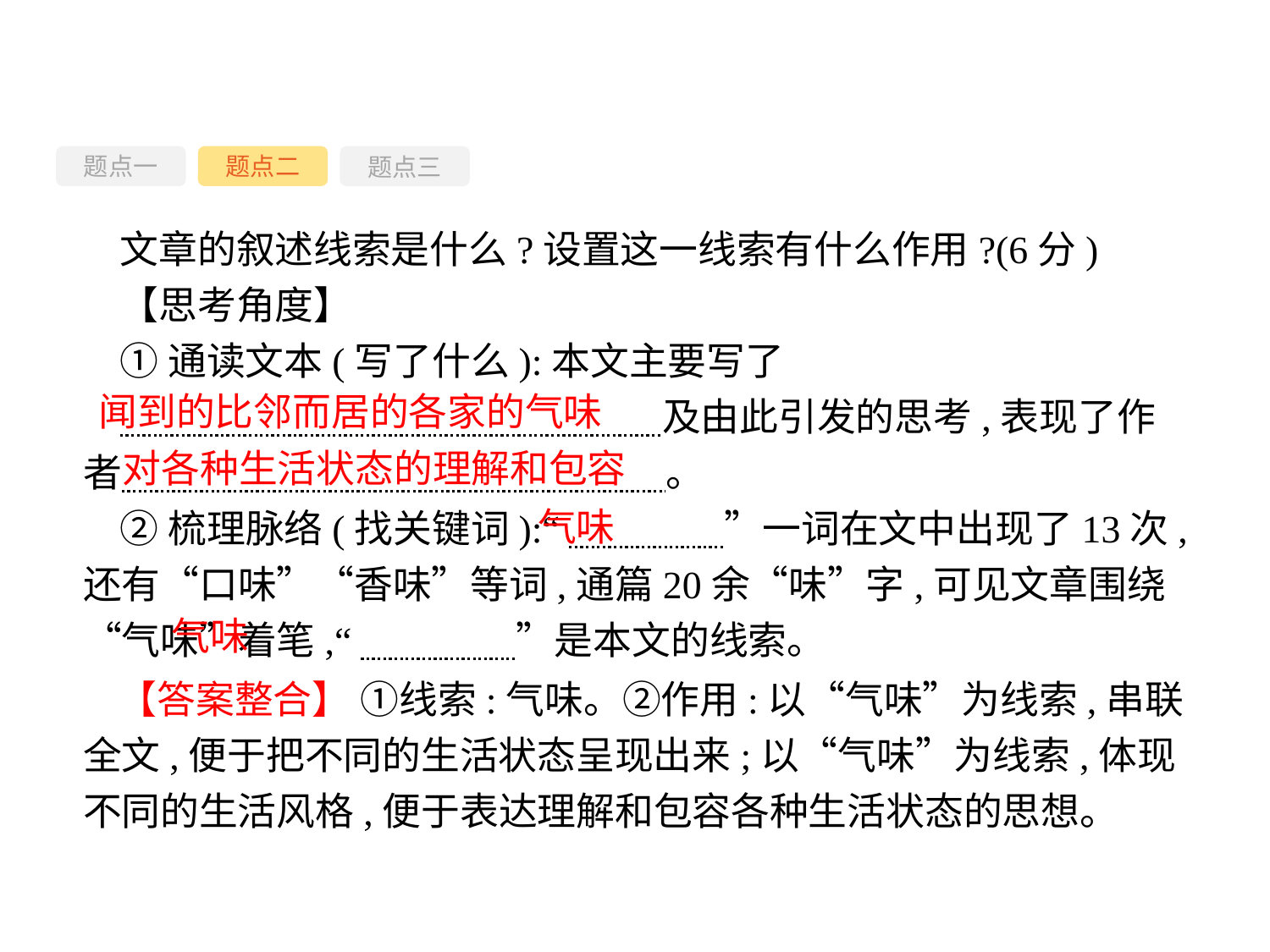

题点一
题点三
题点二
文章的叙述线索是什么?设置这一线索有什么作用?(6分)
【思考角度】
①通读文本(写了什么):本文主要写了
　　　　　　　　　　　　　　及由此引发的思考,表现了作者　　                           　　　　　　。
②梳理脉络(找关键词):“　　　　”一词在文中出现了13次,还有“口味”“香味”等词,通篇20余“味”字,可见文章围绕“气味”着笔,“　　　　”是本文的线索。
闻到的比邻而居的各家的气味
对各种生活状态的理解和包容
气味
气味
【答案整合】 ①线索:气味。②作用:以“气味”为线索,串联全文,便于把不同的生活状态呈现出来;以“气味”为线索,体现不同的生活风格,便于表达理解和包容各种生活状态的思想。
-50-